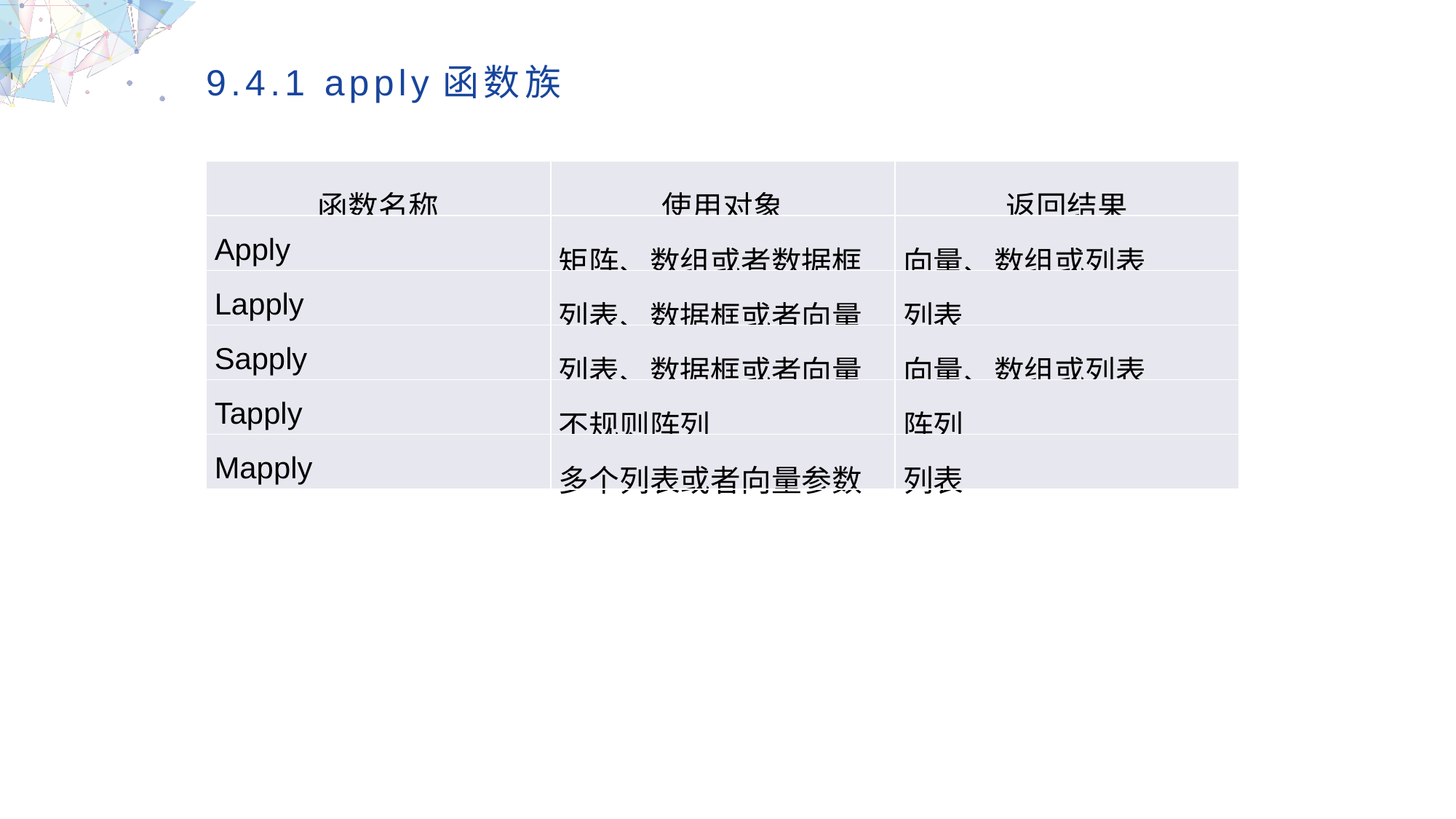

9.4.1 apply函数族
| 函数名称 | 使用对象 | 返回结果 |
| --- | --- | --- |
| Apply | 矩阵、数组或者数据框 | 向量、数组或列表 |
| Lapply | 列表、数据框或者向量 | 列表 |
| Sapply | 列表、数据框或者向量 | 向量、数组或列表 |
| Tapply | 不规则阵列 | 阵列 |
| Mapply | 多个列表或者向量参数 | 列表 |
MULTIPURPOSE PRESENTATION TEMPLATE | UNIQUE DESIGN
Welcome Message
Please replace text, click add relevant headline, modify the text content, also can copy your content to this directly. Please replace text, click add relevant headline, modify the text content, also can copy your content to this directly.